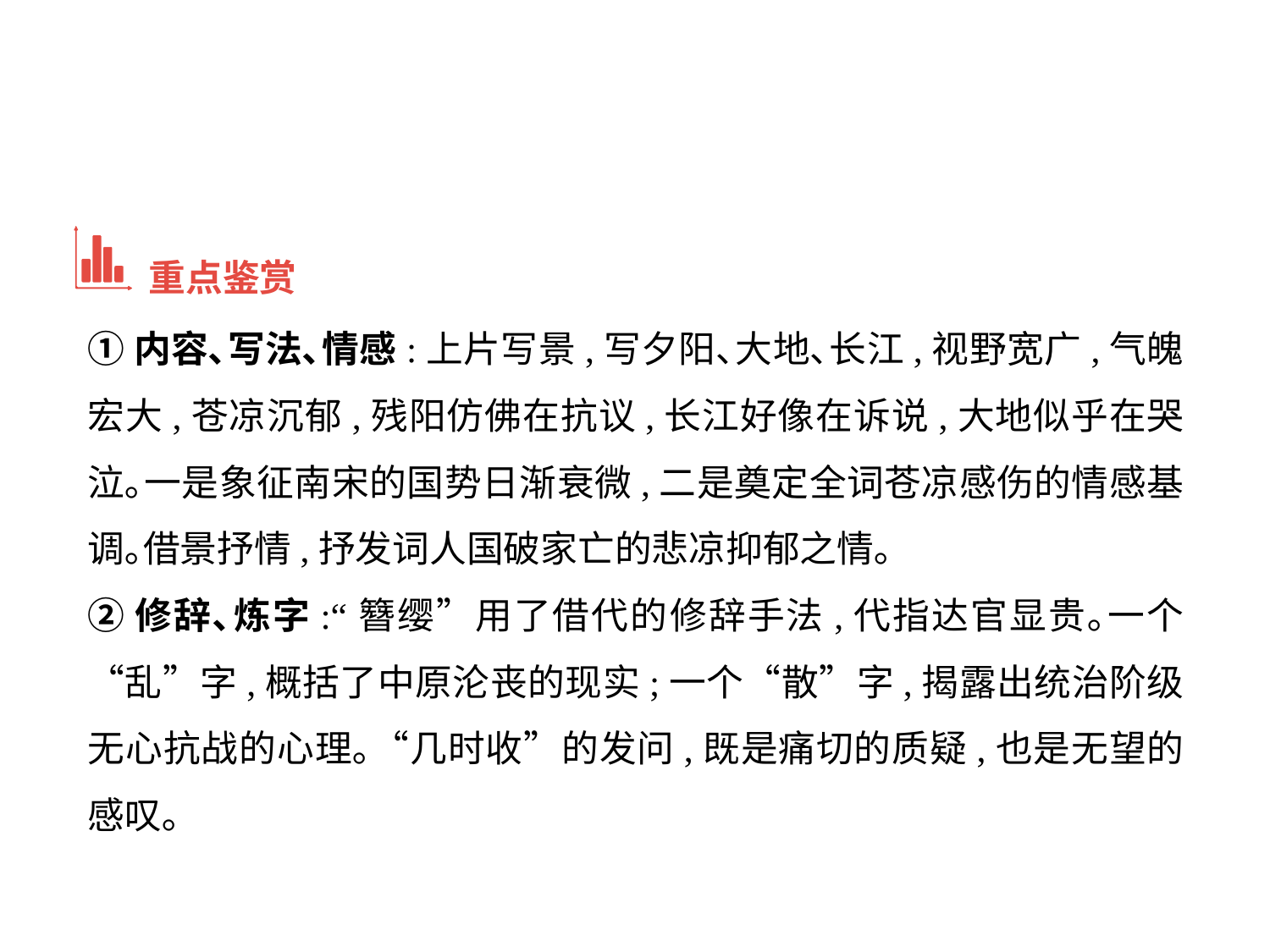

重点鉴赏
①内容､写法､情感:上片写景,写夕阳､大地､长江,视野宽广,气魄宏大,苍凉沉郁,残阳仿佛在抗议,长江好像在诉说,大地似乎在哭泣｡一是象征南宋的国势日渐衰微,二是奠定全词苍凉感伤的情感基调｡借景抒情,抒发词人国破家亡的悲凉抑郁之情｡
②修辞､炼字:“簪缨”用了借代的修辞手法,代指达官显贵｡一个“乱”字,概括了中原沦丧的现实;一个“散”字,揭露出统治阶级无心抗战的心理｡“几时收”的发问,既是痛切的质疑,也是无望的感叹｡